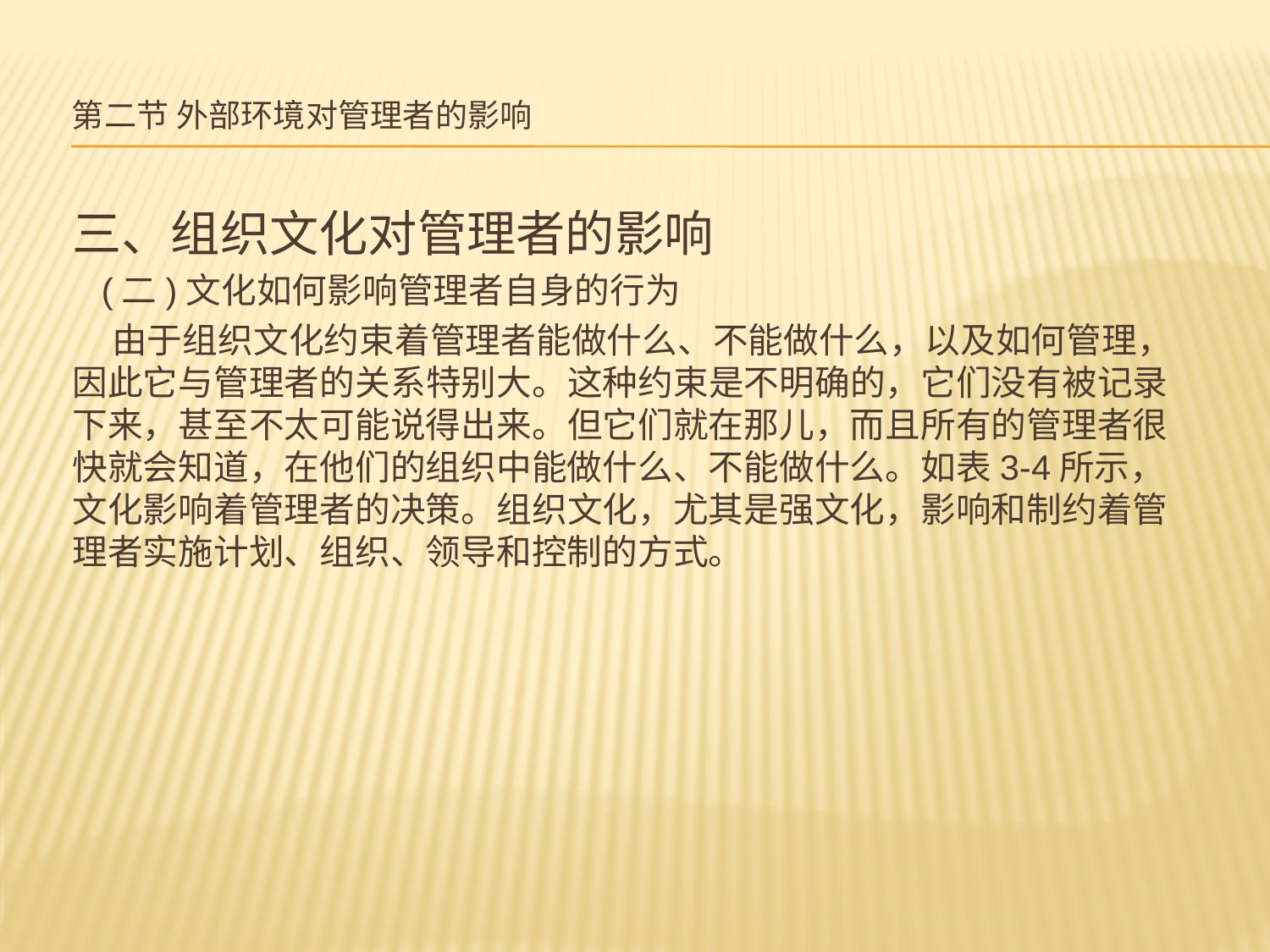

# 第二节 外部环境对管理者的影响
三、组织文化对管理者的影响
   (二)文化如何影响管理者自身的行为
    由于组织文化约束着管理者能做什么、不能做什么，以及如何管理，因此它与管理者的关系特别大。这种约束是不明确的，它们没有被记录下来，甚至不太可能说得出来。但它们就在那儿，而且所有的管理者很快就会知道，在他们的组织中能做什么、不能做什么。如表3-4所示，文化影响着管理者的决策。组织文化，尤其是强文化，影响和制约着管理者实施计划、组织、领导和控制的方式。